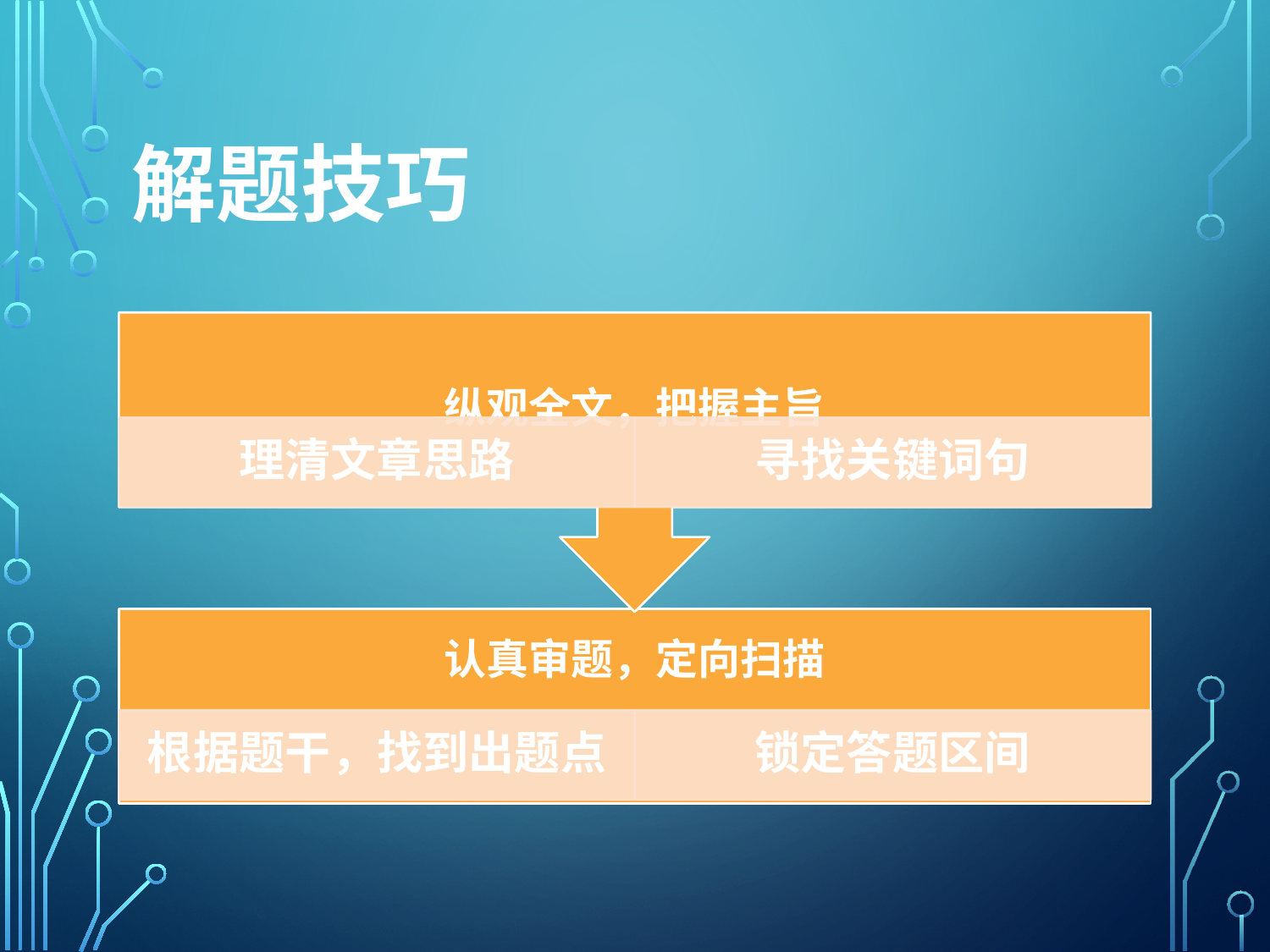

# 解题技巧
认真审题，定向扫描
根据题干，找到出题点
锁定答题区间
纵观全文，把握主旨
理清文章思路
寻找关键词句